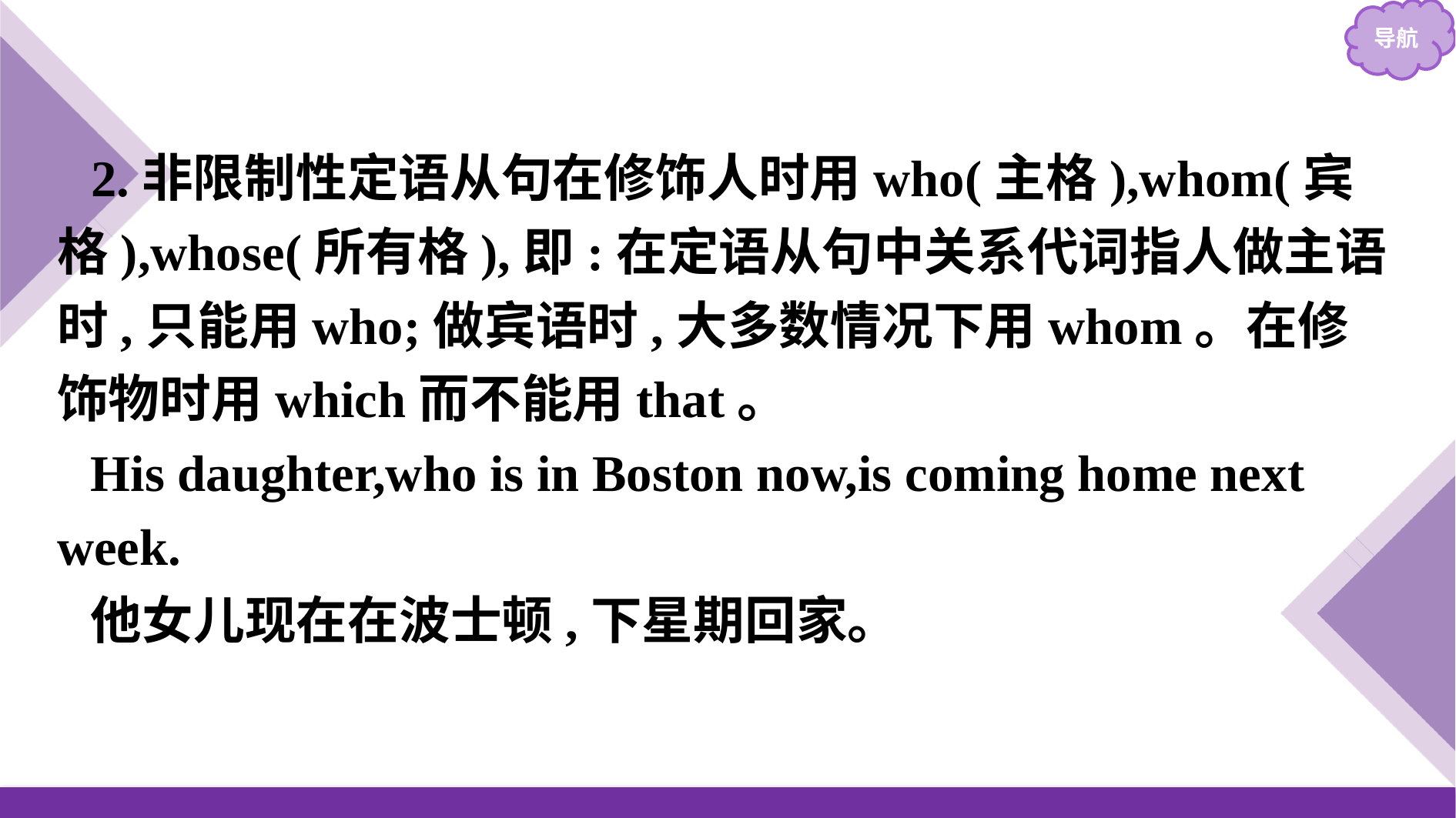

2.非限制性定语从句在修饰人时用who(主格),whom(宾格),whose(所有格),即:在定语从句中关系代词指人做主语时,只能用who;做宾语时,大多数情况下用whom。在修饰物时用which而不能用that。
His daughter,who is in Boston now,is coming home next week.
他女儿现在在波士顿,下星期回家。